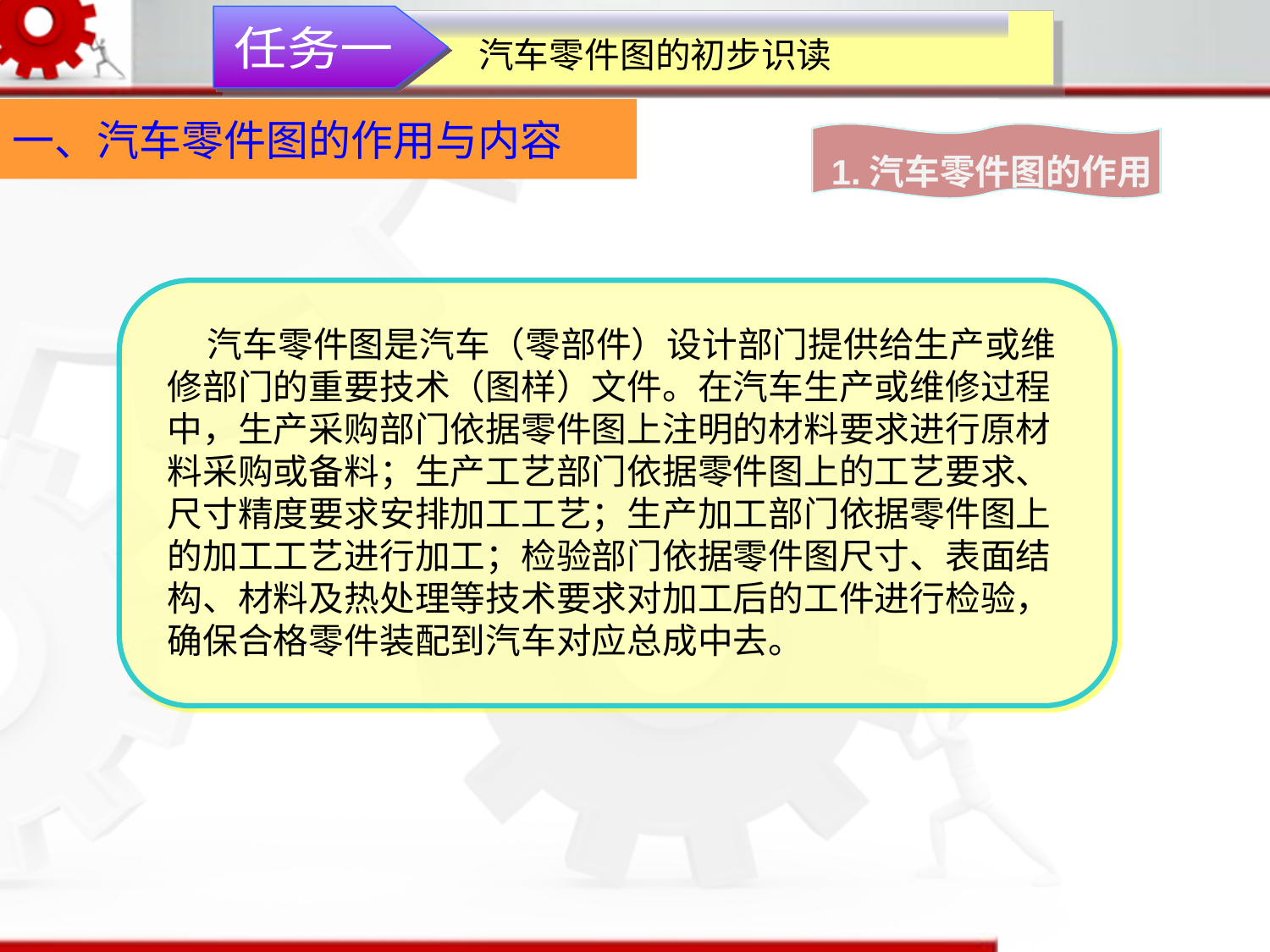

汽车零件图的初步识读
任务一
一、汽车零件图的作用与内容

1.汽车零件图的作用

    汽车零件图是汽车（零部件）设计部门提供给生产或维修部门的重要技术（图样）文件。在汽车生产或维修过程中，生产采购部门依据零件图上注明的材料要求进行原材料采购或备料；生产工艺部门依据零件图上的工艺要求、尺寸精度要求安排加工工艺；生产加工部门依据零件图上的加工工艺进行加工；检验部门依据零件图尺寸、表面结构、材料及热处理等技术要求对加工后的工件进行检验，确保合格零件装配到汽车对应总成中去。